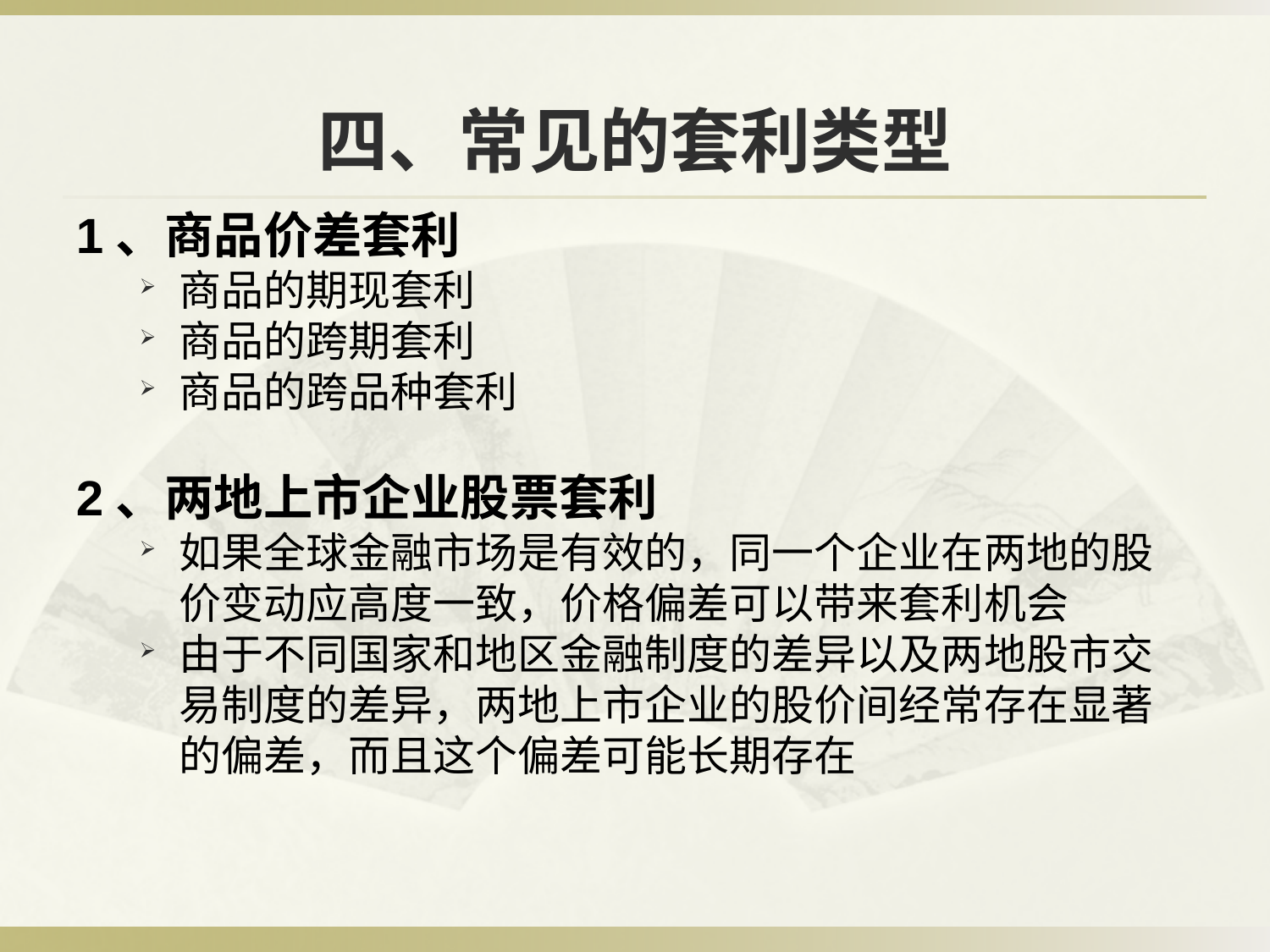

# 四、常见的套利类型
1、商品价差套利
商品的期现套利
商品的跨期套利
商品的跨品种套利

2、两地上市企业股票套利
如果全球金融市场是有效的，同一个企业在两地的股价变动应高度一致，价格偏差可以带来套利机会
由于不同国家和地区金融制度的差异以及两地股市交易制度的差异，两地上市企业的股价间经常存在显著的偏差，而且这个偏差可能长期存在